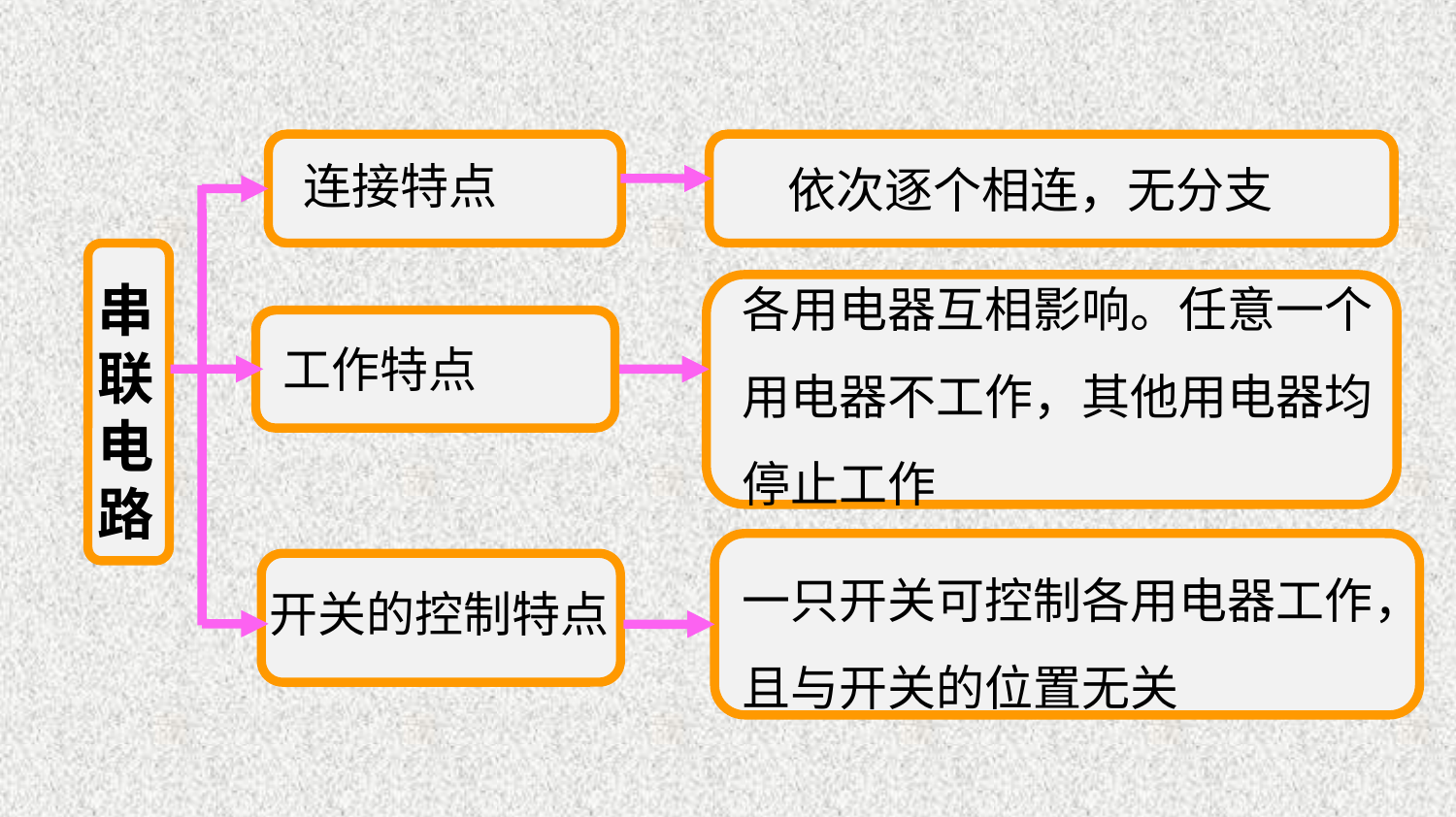

连接特点
依次逐个相连，无分支

各用电器互相影响。任意一个用电器不工作，其他用电器均停止工作
串
联
电
路

工作特点

一只开关可控制各用电器工作，且与开关的位置无关

开关的控制特点